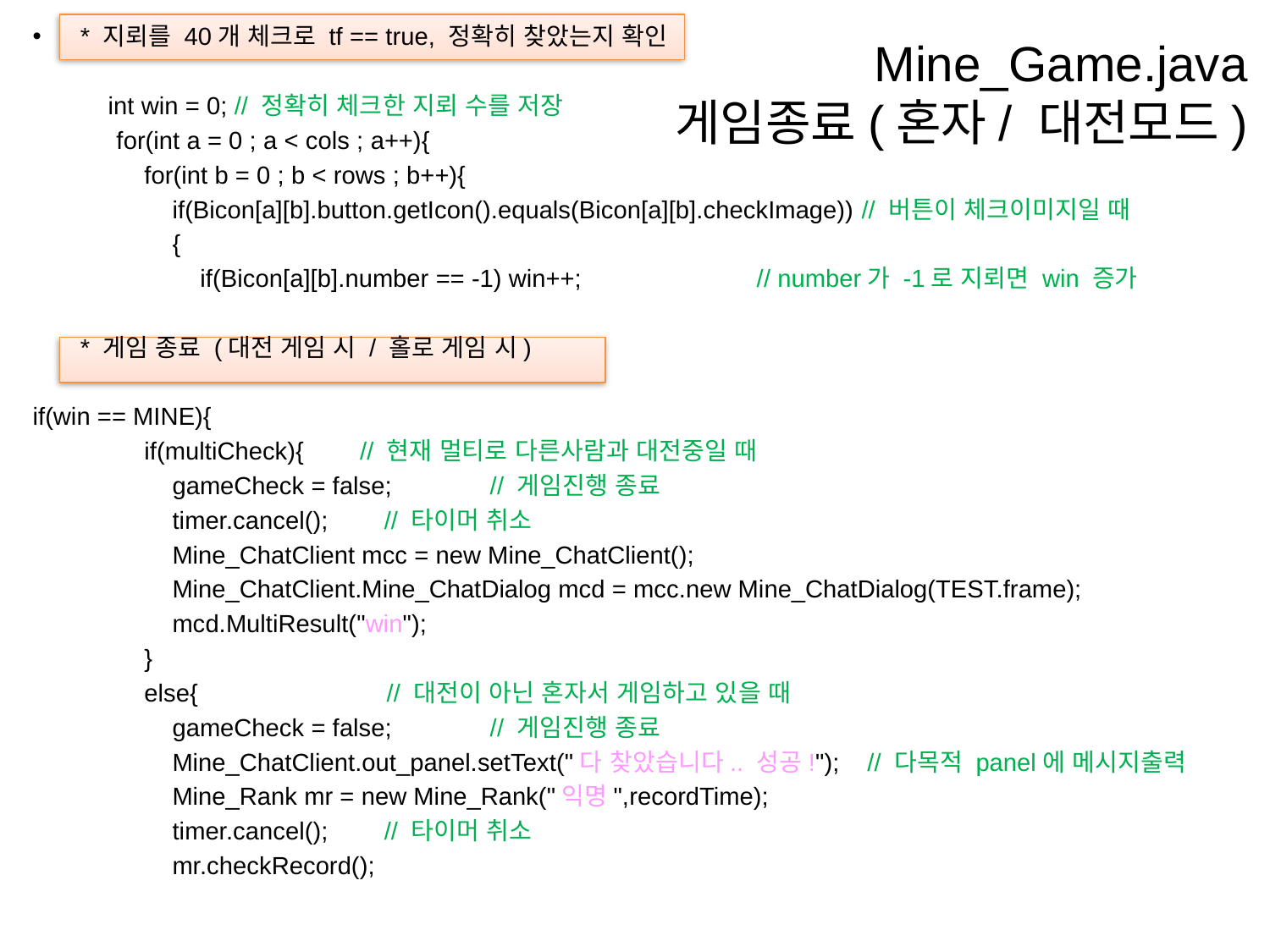

* 지뢰를 40개 체크로 tf == true, 정확히 찾았는지 확인

	    int win = 0; // 정확히 체크한 지뢰 수를 저장
            for(int a = 0 ; a < cols ; a++){
                for(int b = 0 ; b < rows ; b++){
                    if(Bicon[a][b].button.getIcon().equals(Bicon[a][b].checkImage)) // 버튼이 체크이미지일 때
                    {
                        if(Bicon[a][b].number == -1) win++;                         // number가 -1로 지뢰면 win 증가

 	* 게임 종료 (대전 게임 시 / 홀로 게임 시)

if(win == MINE){
                if(multiCheck){        // 현재 멀티로 다른사람과 대전중일 때
                    gameCheck = false;              // 게임진행 종료
                    timer.cancel();        // 타이머 취소
                    Mine_ChatClient mcc = new Mine_ChatClient();
                    Mine_ChatClient.Mine_ChatDialog mcd = mcc.new Mine_ChatDialog(TEST.frame);
                    mcd.MultiResult("win");
                }
                else{                           // 대전이 아닌 혼자서 게임하고 있을 때
                    gameCheck = false;              // 게임진행 종료
                    Mine_ChatClient.out_panel.setText("다 찾았습니다.. 성공!");    // 다목적 panel에 메시지출력
                    Mine_Rank mr = new Mine_Rank("익명",recordTime);
                    timer.cancel();        // 타이머 취소
                    mr.checkRecord();

Mine_Game.java
게임종료(혼자/ 대전모드)